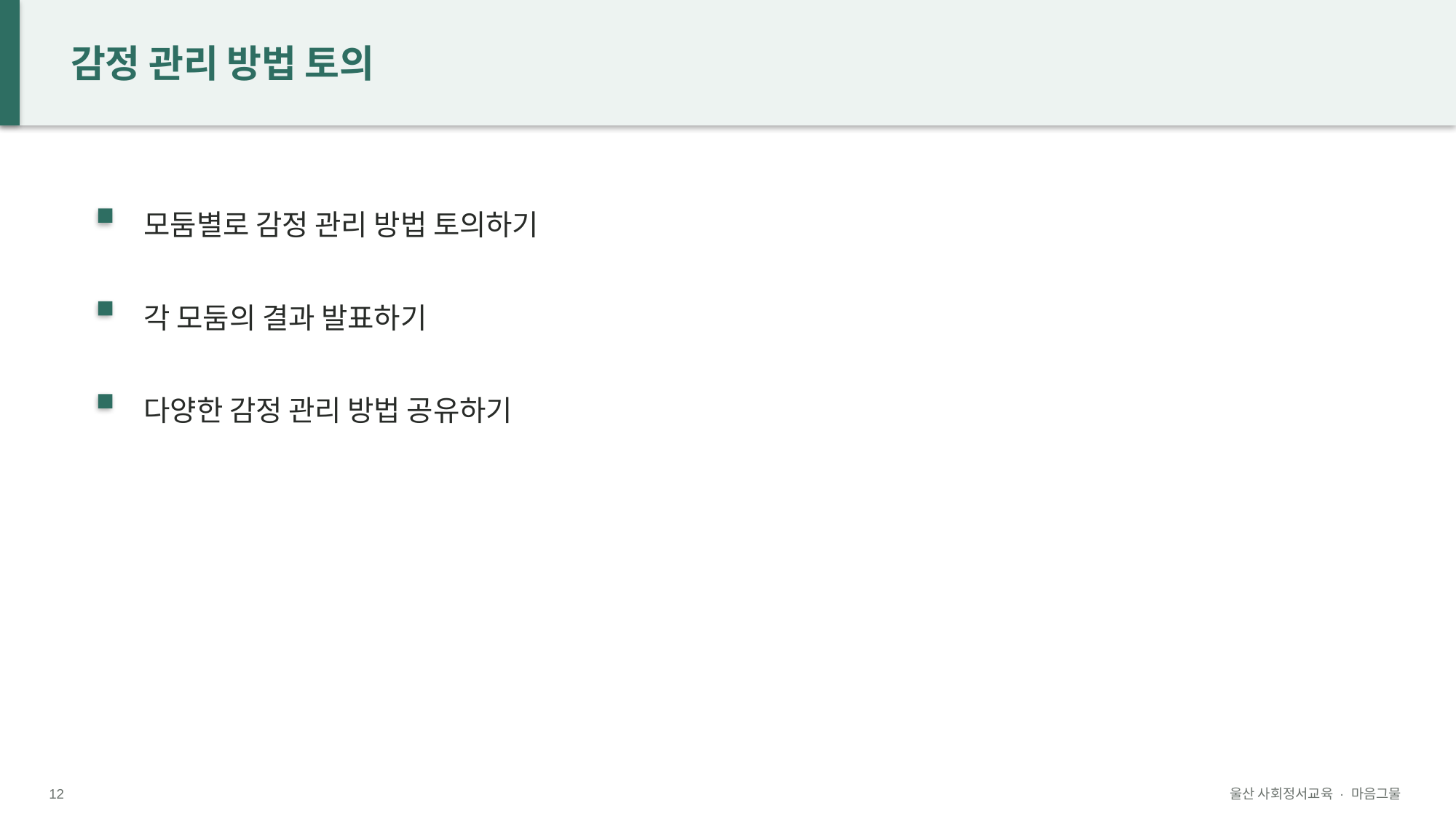

감정 관리 방법 토의
모둠별로 감정 관리 방법 토의하기

각 모둠의 결과 발표하기

다양한 감정 관리 방법 공유하기

12
울산 사회정서교육 · 마음그물